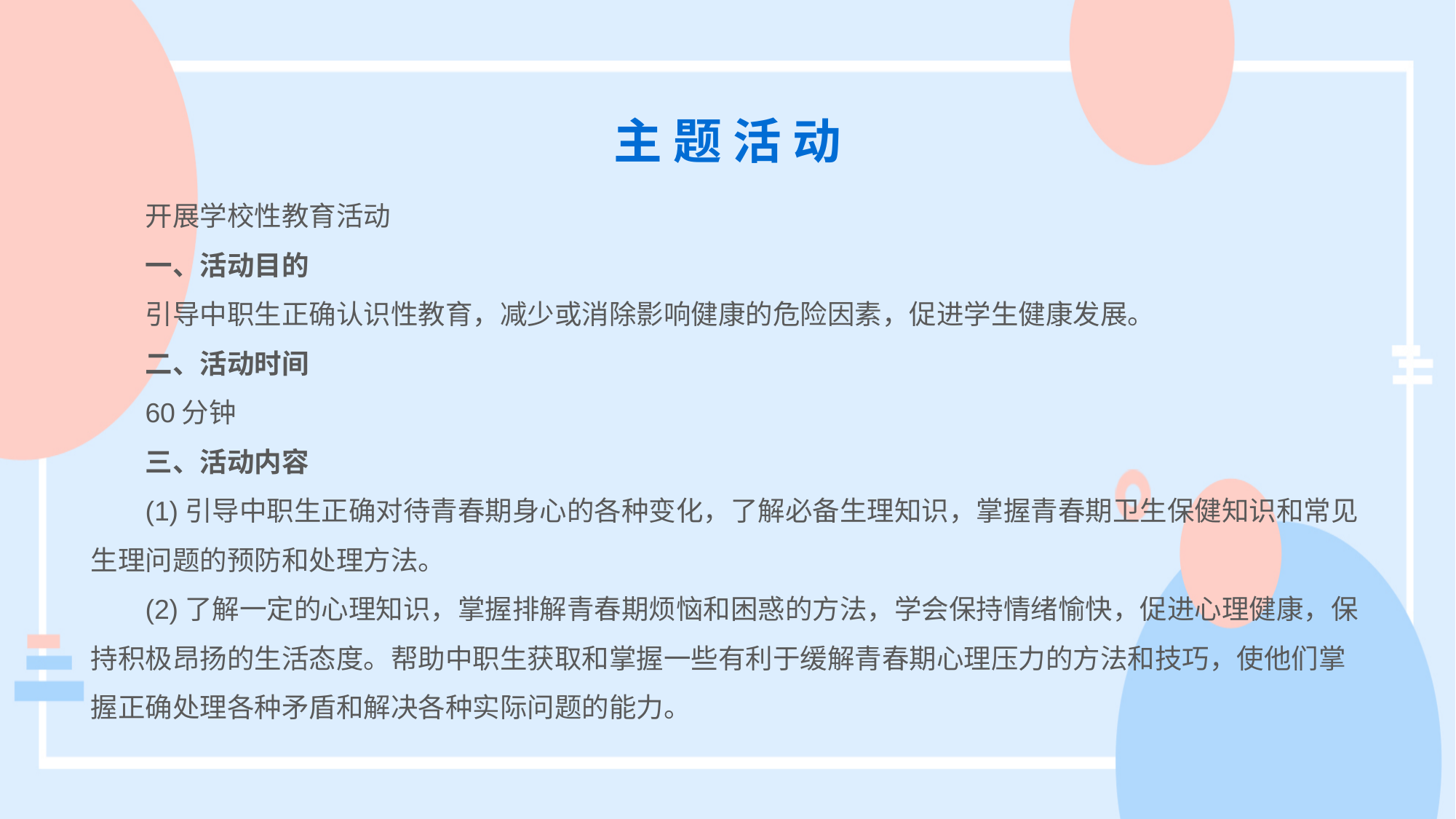

主 题 活 动
开展学校性教育活动
一、活动目的
引导中职生正确认识性教育，减少或消除影响健康的危险因素，促进学生健康发展。
二、活动时间
60分钟
三、活动内容
(1)引导中职生正确对待青春期身心的各种变化，了解必备生理知识，掌握青春期卫生保健知识和常见生理问题的预防和处理方法。
(2)了解一定的心理知识，掌握排解青春期烦恼和困惑的方法，学会保持情绪愉快，促进心理健康，保持积极昂扬的生活态度。帮助中职生获取和掌握一些有利于缓解青春期心理压力的方法和技巧，使他们掌握正确处理各种矛盾和解决各种实际问题的能力。